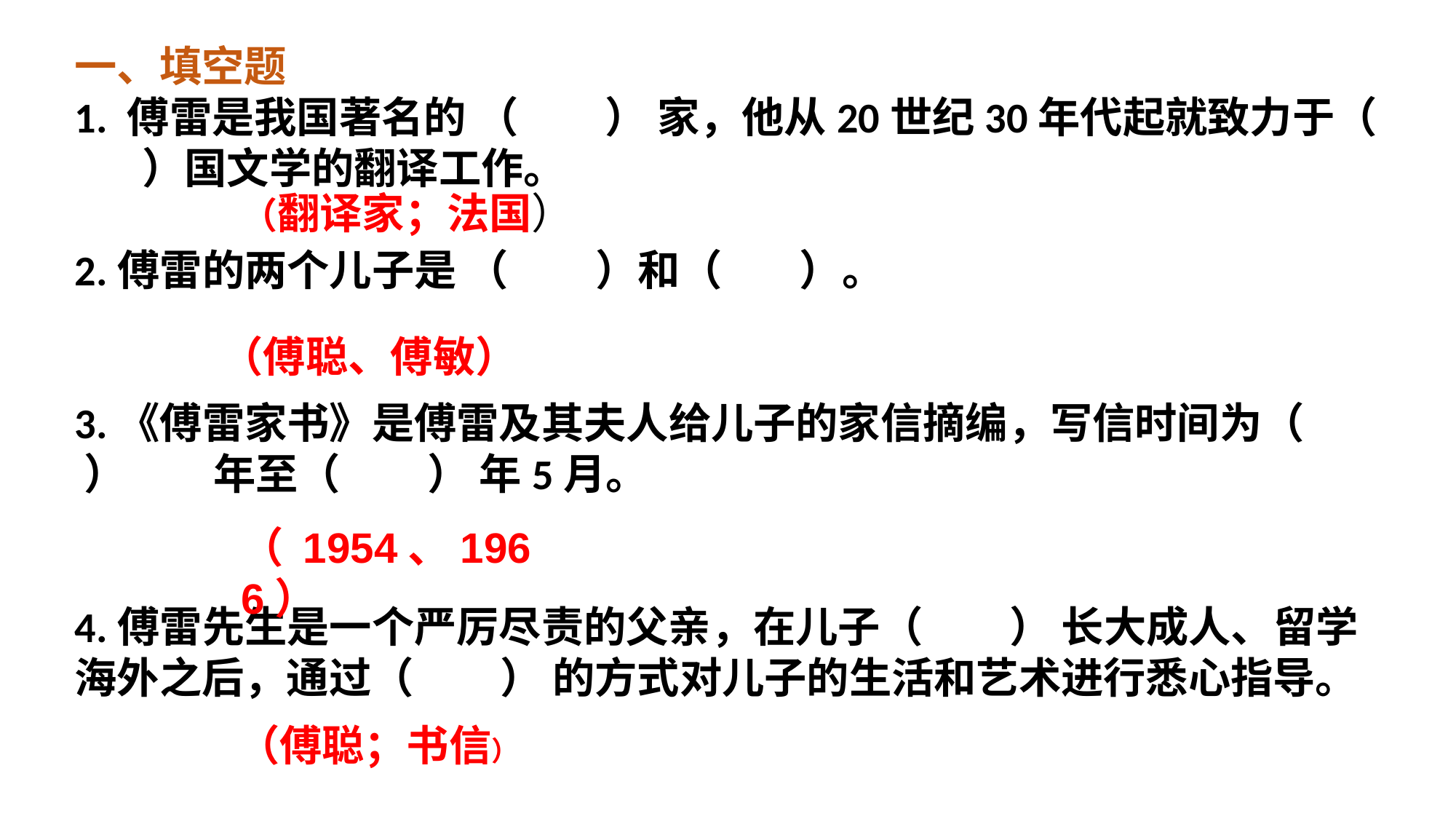

一、填空题
1. 傅雷是我国著名的 （         ） 家，他从20世纪30年代起就致力于（         ）国文学的翻译工作。

2.傅雷的两个儿子是 （         ）和（        ）。

3.《傅雷家书》是傅雷及其夫人给儿子的家信摘编，写信时间为（         ）         年至（         ） 年5月。

4.傅雷先生是一个严厉尽责的父亲，在儿子（         ） 长大成人、留学海外之后，通过（         ） 的方式对儿子的生活和艺术进行悉心指导。

（翻译家；法国）
（傅聪、傅敏）
（ 1954、1966）
（傅聪；书信）